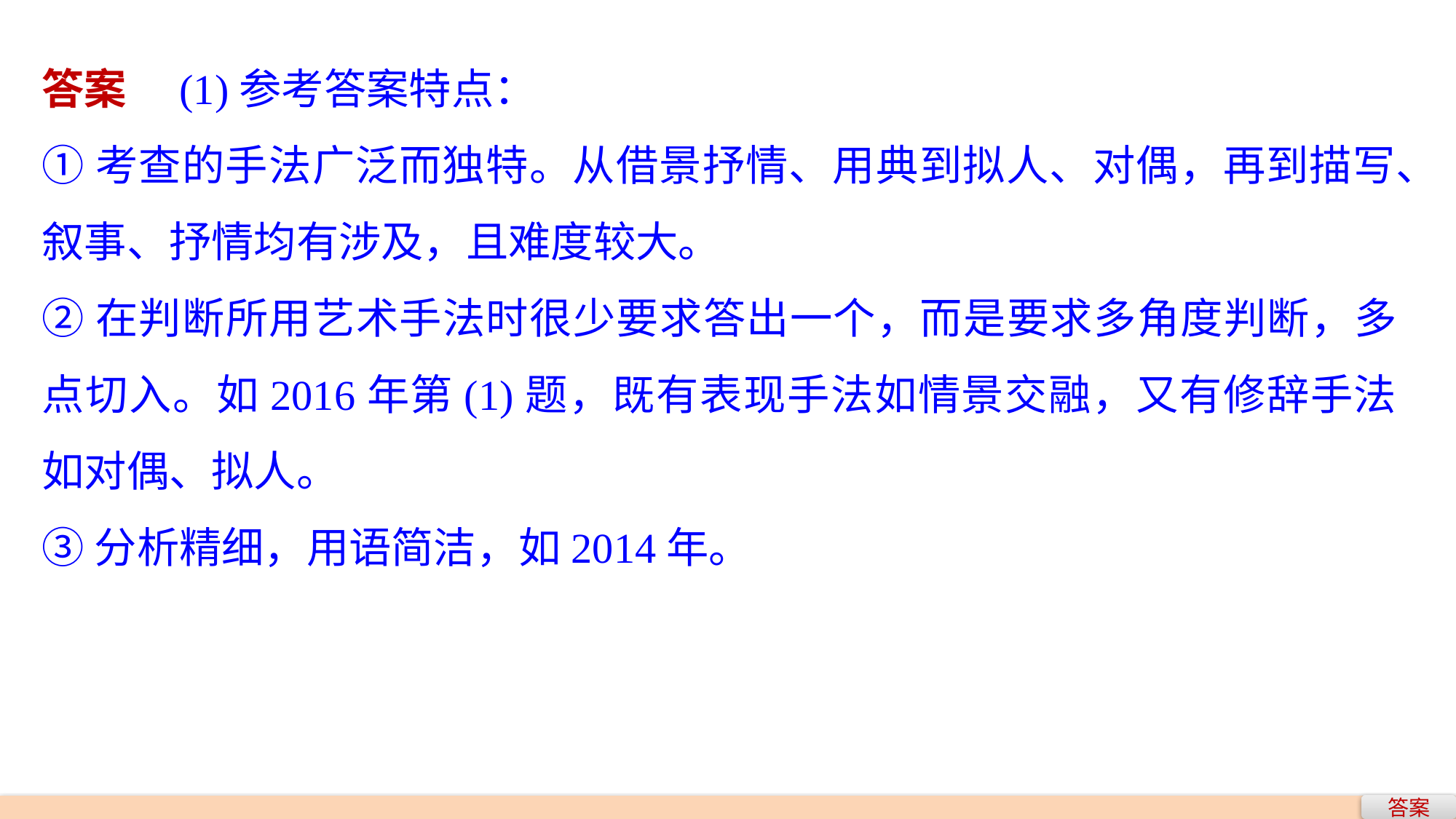

答案　(1)参考答案特点：
①考查的手法广泛而独特。从借景抒情、用典到拟人、对偶，再到描写、叙事、抒情均有涉及，且难度较大。
②在判断所用艺术手法时很少要求答出一个，而是要求多角度判断，多点切入。如2016年第(1)题，既有表现手法如情景交融，又有修辞手法如对偶、拟人。
③分析精细，用语简洁，如2014年。
答案